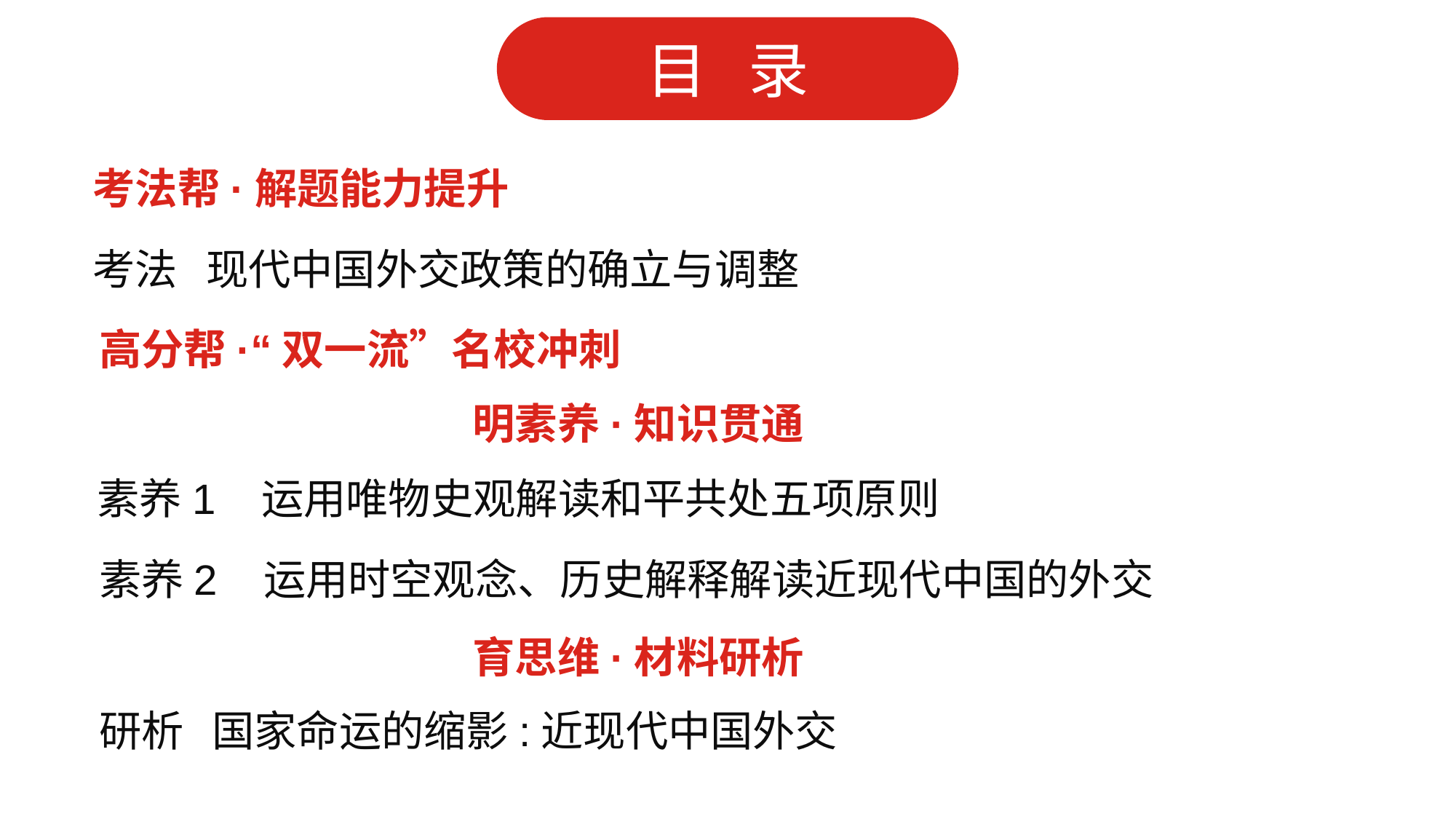

考法帮·解题能力提升
考法   现代中国外交政策的确立与调整
高分帮·“双一流”名校冲刺
明素养·知识贯通
素养1   运用唯物史观解读和平共处五项原则
素养2   运用时空观念、历史解释解读近现代中国的外交
育思维·材料研析
研析   国家命运的缩影:近现代中国外交